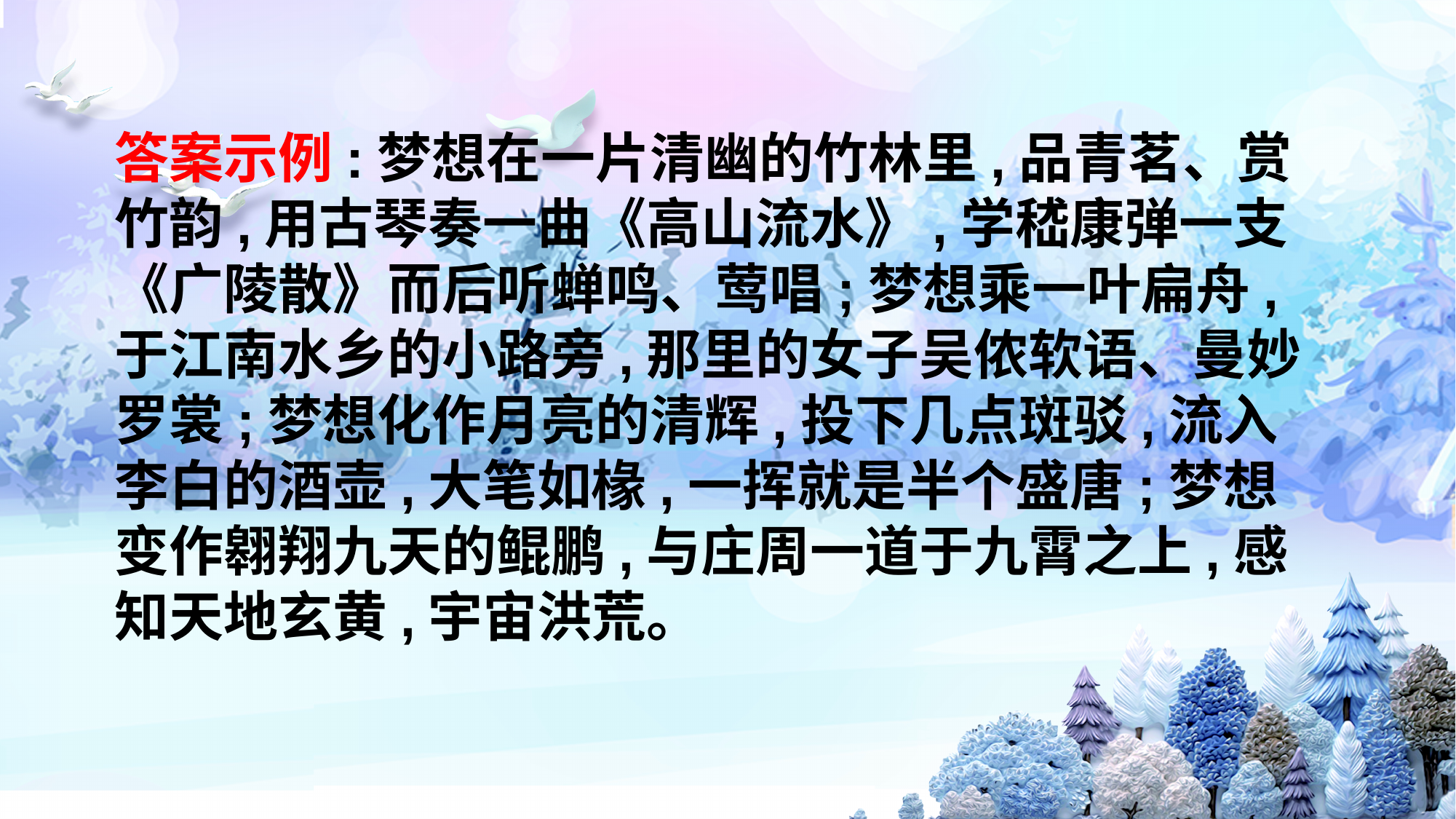

答案示例:梦想在一片清幽的竹林里,品青茗、赏竹韵,用古琴奏一曲《高山流水》,学嵇康弹一支《广陵散》而后听蝉鸣、莺唱;梦想乘一叶扁舟,于江南水乡的小路旁,那里的女子吴侬软语、曼妙罗裳;梦想化作月亮的清辉,投下几点斑驳,流入李白的酒壶,大笔如椽,一挥就是半个盛唐;梦想变作翱翔九天的鲲鹏,与庄周一道于九霄之上,感知天地玄黄,宇宙洪荒。